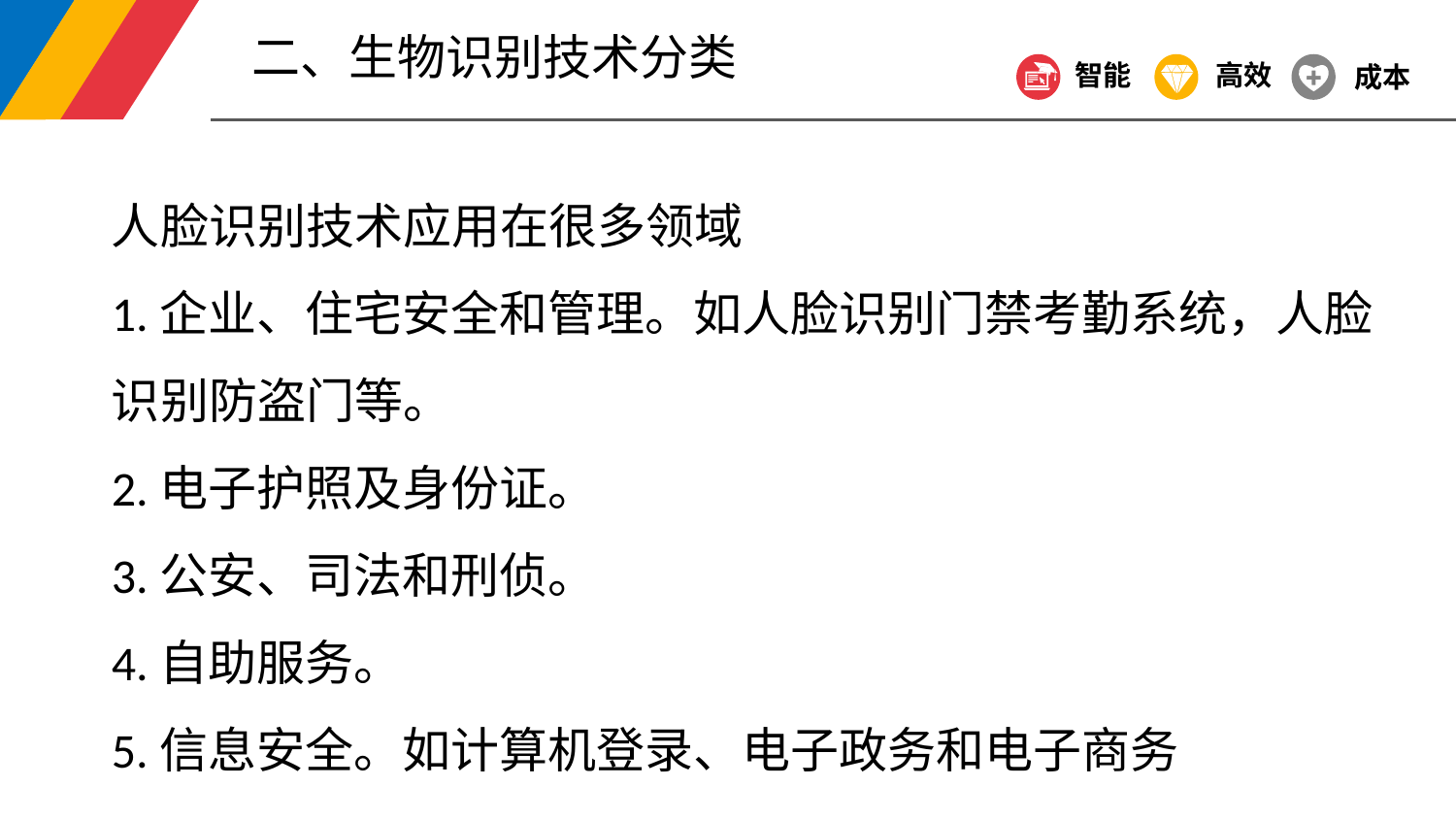

二、生物识别技术分类
智能
高效
成本
人脸识别技术应用在很多领域
1.企业、住宅安全和管理。如人脸识别门禁考勤系统，人脸识别防盗门等。
2.电子护照及身份证。
3.公安、司法和刑侦。
4.自助服务。
5.信息安全。如计算机登录、电子政务和电子商务